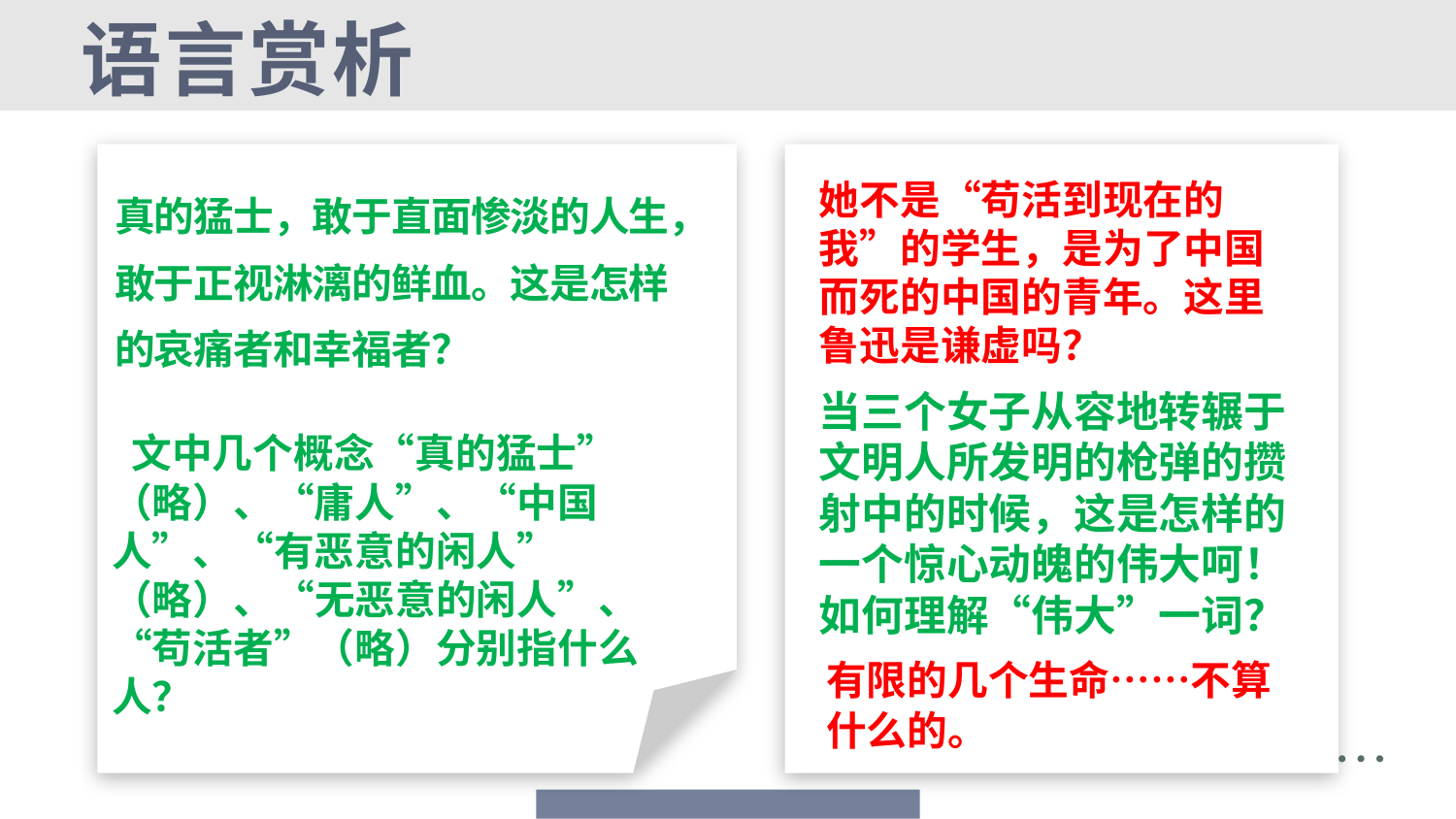

语言赏析

她不是“苟活到现在的我”的学生，是为了中国而死的中国的青年。这里鲁迅是谦虚吗？
真的猛士，敢于直面惨淡的人生，敢于正视淋漓的鲜血。这是怎样的哀痛者和幸福者？
当三个女子从容地转辗于文明人所发明的枪弹的攒射中的时候，这是怎样的一个惊心动魄的伟大呵！如何理解“伟大”一词？
 文中几个概念“真的猛士”（略）、“庸人”、“中国人”、“有恶意的闲人”（略）、“无恶意的闲人”、“苟活者”（略）分别指什么人？
有限的几个生命……不算什么的。